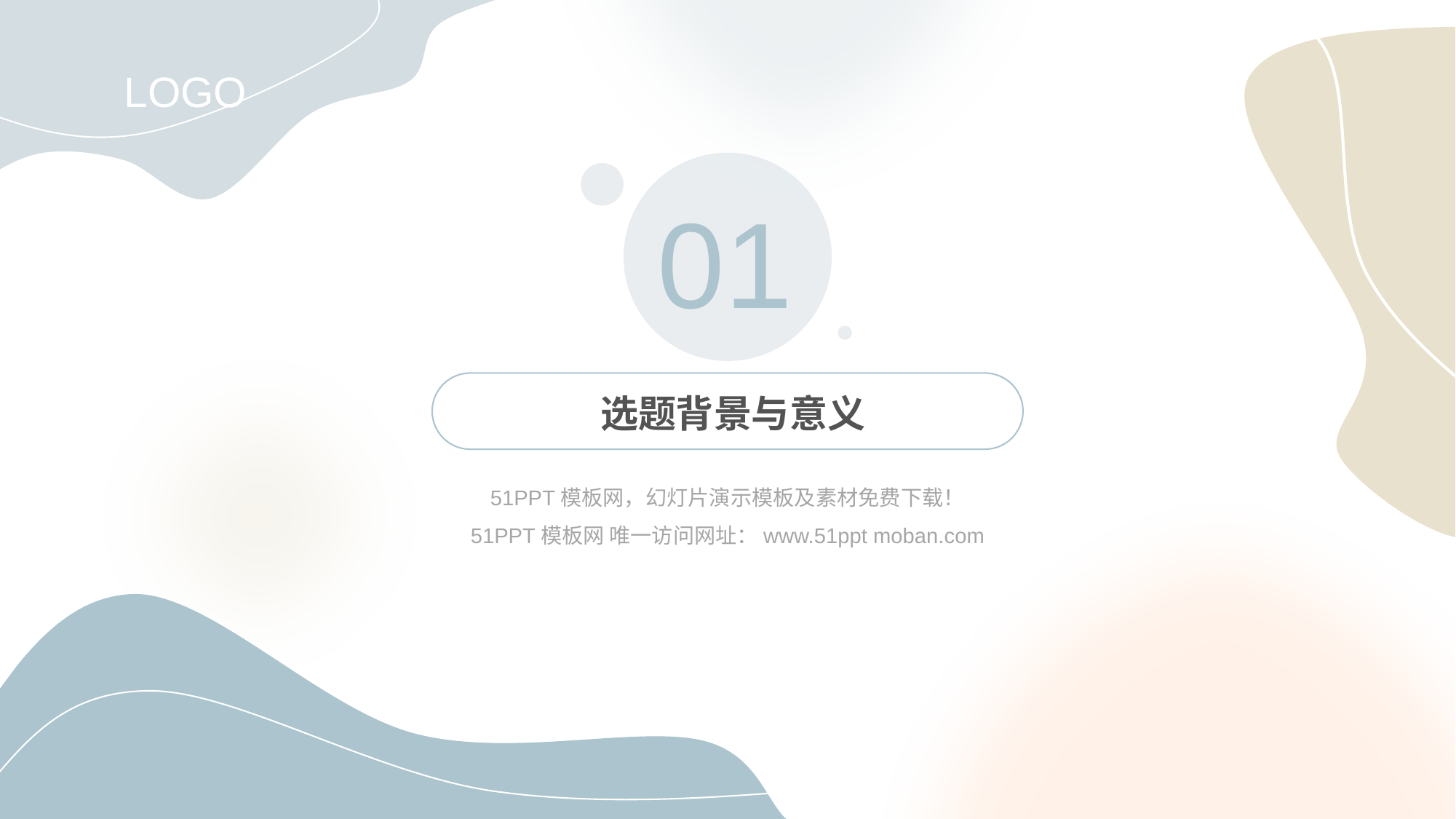

LOGO

01

选题背景与意义
51PPT模板网，幻灯片演示模板及素材免费下载！
51PPT模板网 唯一访问网址：www.51ppt moban.com